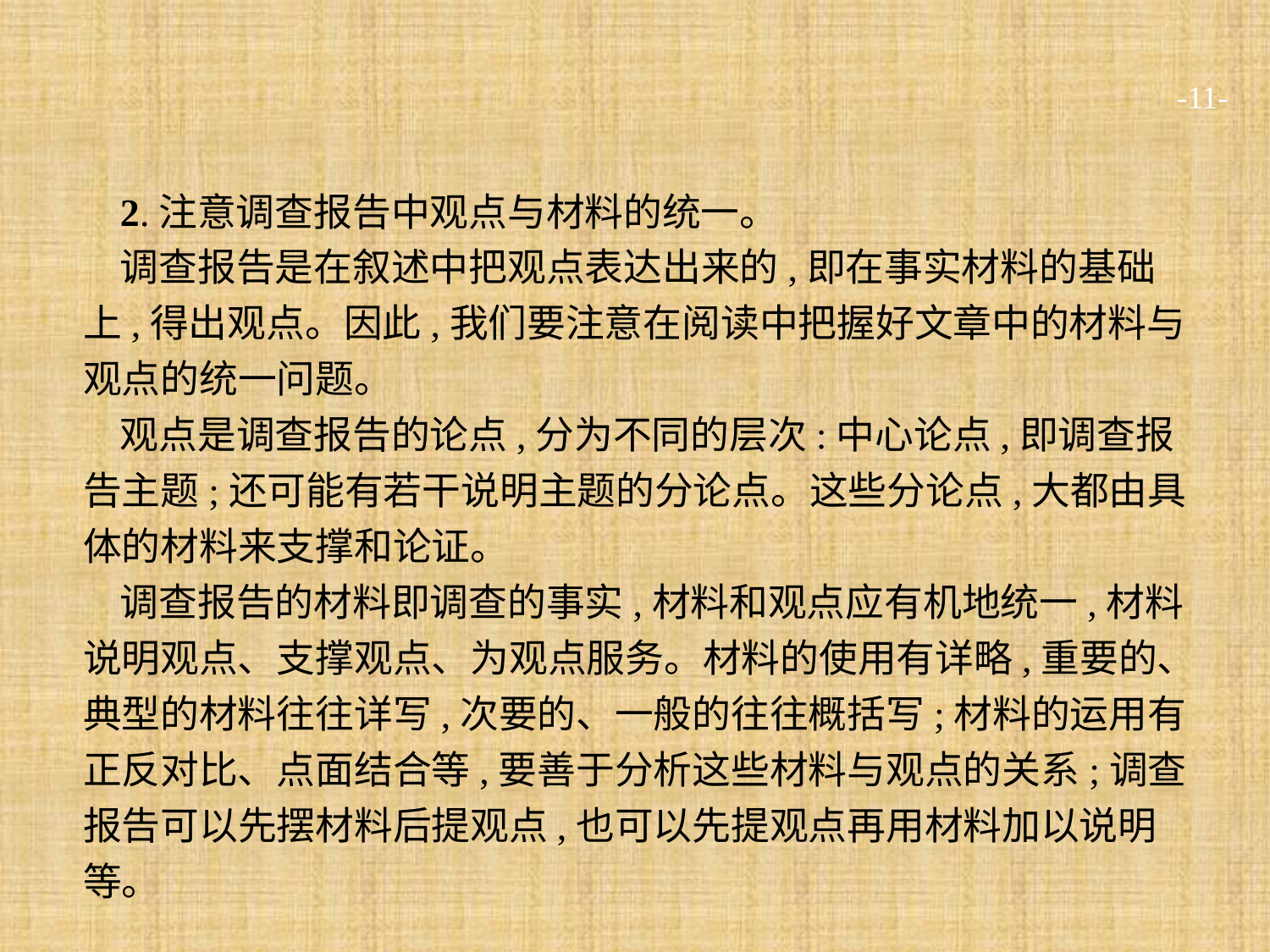

-11-
2.注意调查报告中观点与材料的统一。
调查报告是在叙述中把观点表达出来的,即在事实材料的基础上,得出观点。因此,我们要注意在阅读中把握好文章中的材料与观点的统一问题。
观点是调查报告的论点,分为不同的层次:中心论点,即调查报告主题;还可能有若干说明主题的分论点。这些分论点,大都由具体的材料来支撑和论证。
调查报告的材料即调查的事实,材料和观点应有机地统一,材料说明观点、支撑观点、为观点服务。材料的使用有详略,重要的、典型的材料往往详写,次要的、一般的往往概括写;材料的运用有正反对比、点面结合等,要善于分析这些材料与观点的关系;调查报告可以先摆材料后提观点,也可以先提观点再用材料加以说明等。